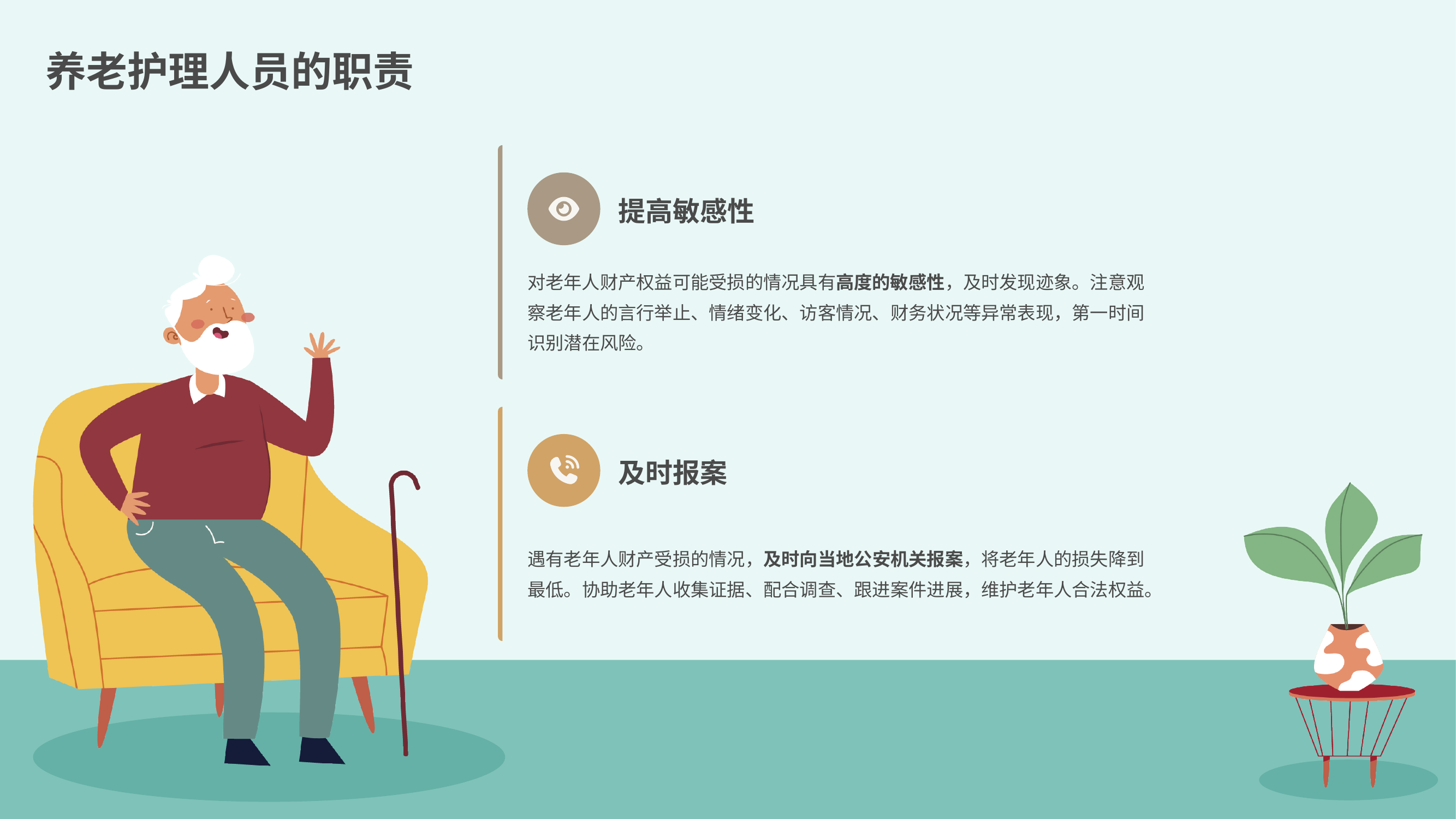

养老护理人员的职责

提高敏感性

对老年人财产权益可能受损的情况具有高度的敏感性，及时发现迹象。注意观察老年人的言行举止、情绪变化、访客情况、财务状况等异常表现，第一时间识别潜在风险。

及时报案

遇有老年人财产受损的情况，及时向当地公安机关报案，将老年人的损失降到最低。协助老年人收集证据、配合调查、跟进案件进展，维护老年人合法权益。